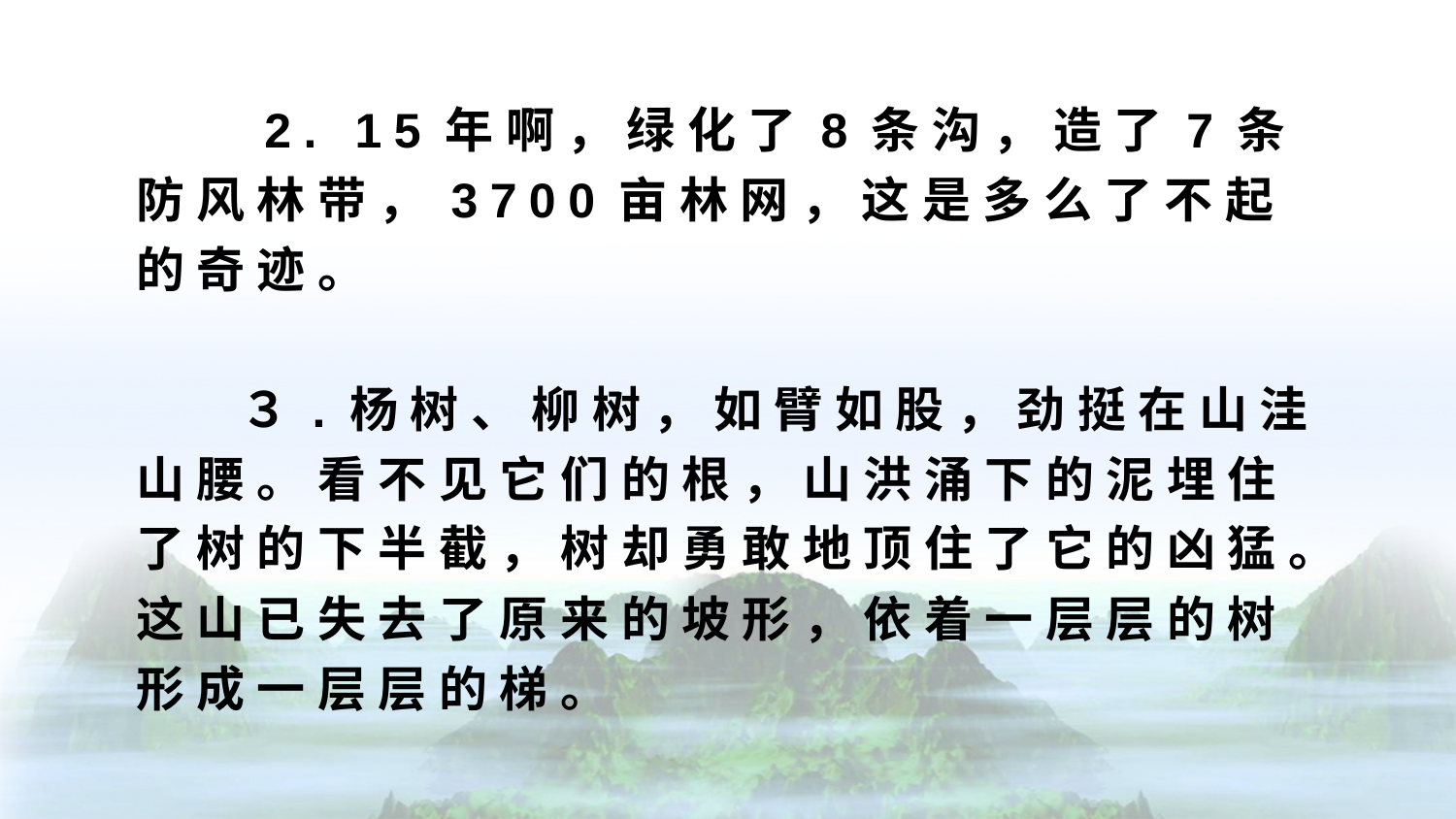

2. 15年啊，绿化了8条沟，造了7条防风林带，3700亩林网，这是多么了不起的奇迹。

    ３.杨树、柳树，如臂如股，劲挺在山洼山腰。看不见它们的根，山洪涌下的泥埋住了树的下半截，树却勇敢地顶住了它的凶猛。这山已失去了原来的坡形，依着一层层的树形成一层层的梯。